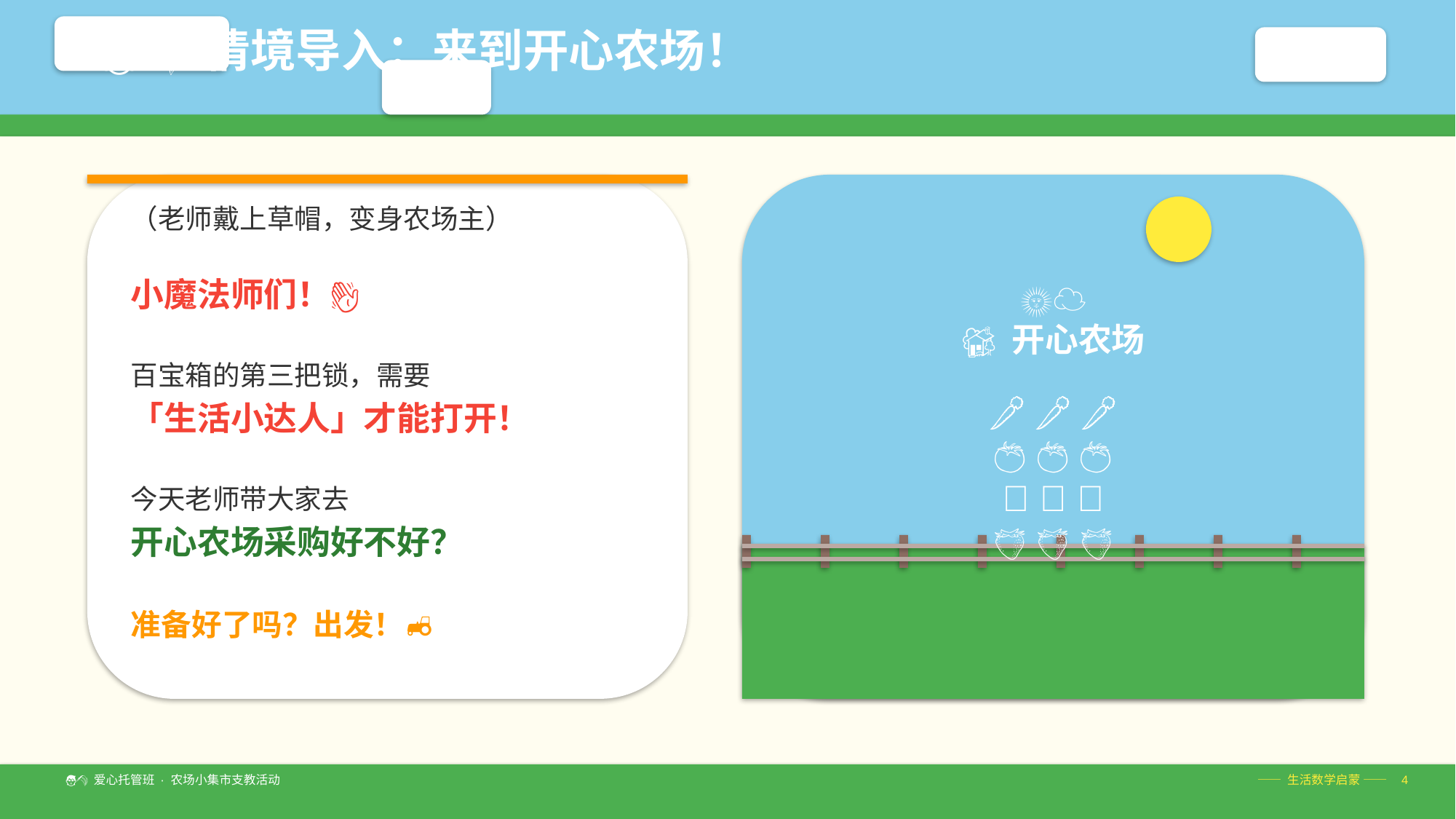

🧑‍🌾 情境导入：来到开心农场！

（老师戴上草帽，变身农场主）

小魔法师们！👋

百宝箱的第三把锁，需要
「生活小达人」才能打开！

今天老师带大家去
开心农场采购好不好？

准备好了吗？出发！🚜

🌞☁️
🏡 开心农场
🥕 🥕 🥕
🍅 🍅 🍅
🥬 🥬 🥬
🍓 🍓 🍓

🧑‍🌾 爱心托管班 · 农场小集市支教活动
—— 生活数学启蒙 ——    4